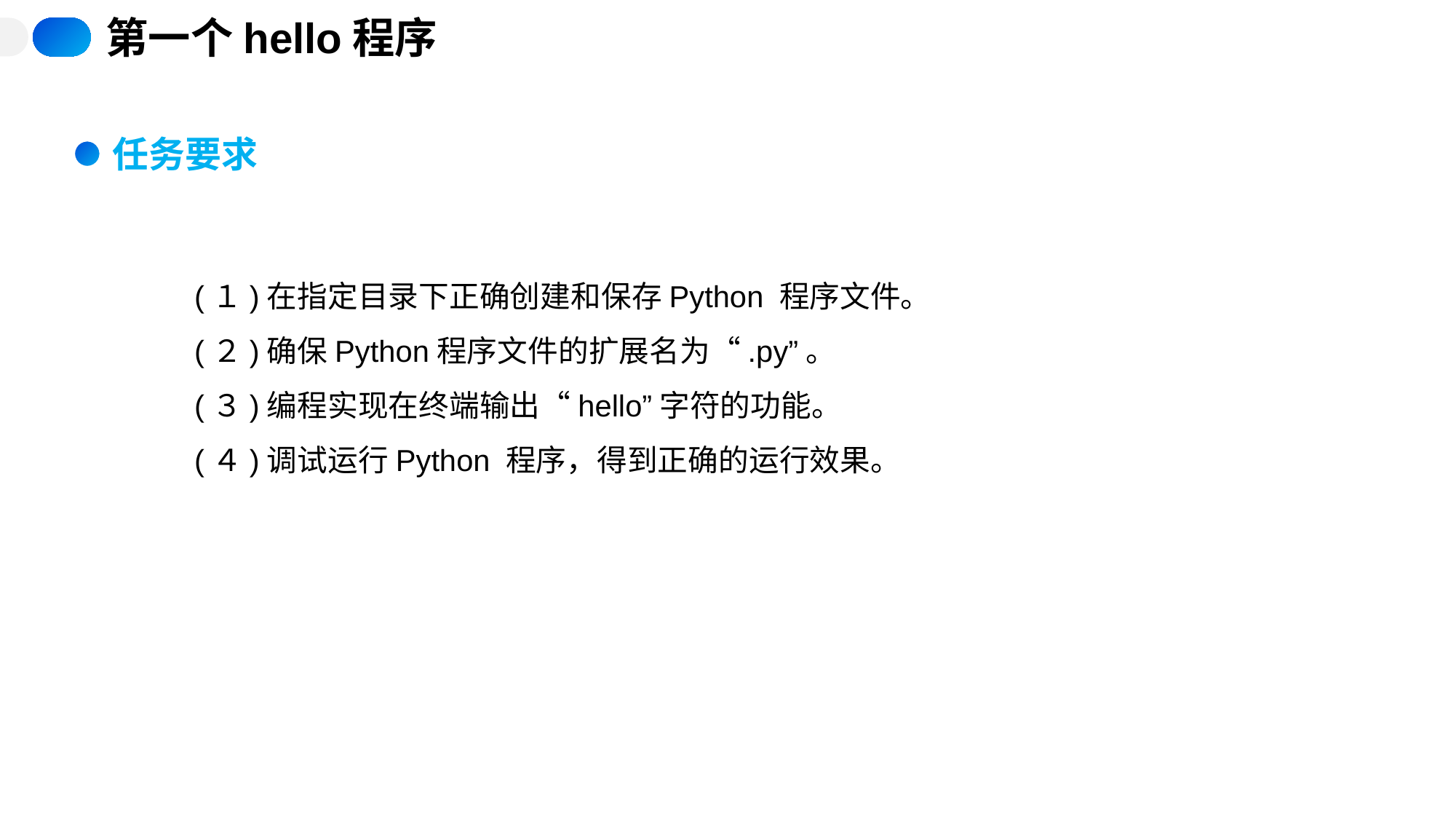

第一个hello程序
任务要求

(１)在指定目录下正确创建和保存Python 程序文件。
(２)确保Python程序文件的扩展名为“.py”。
(３)编程实现在终端输出“hello”字符的功能。
(４)调试运行Python 程序，得到正确的运行效果。